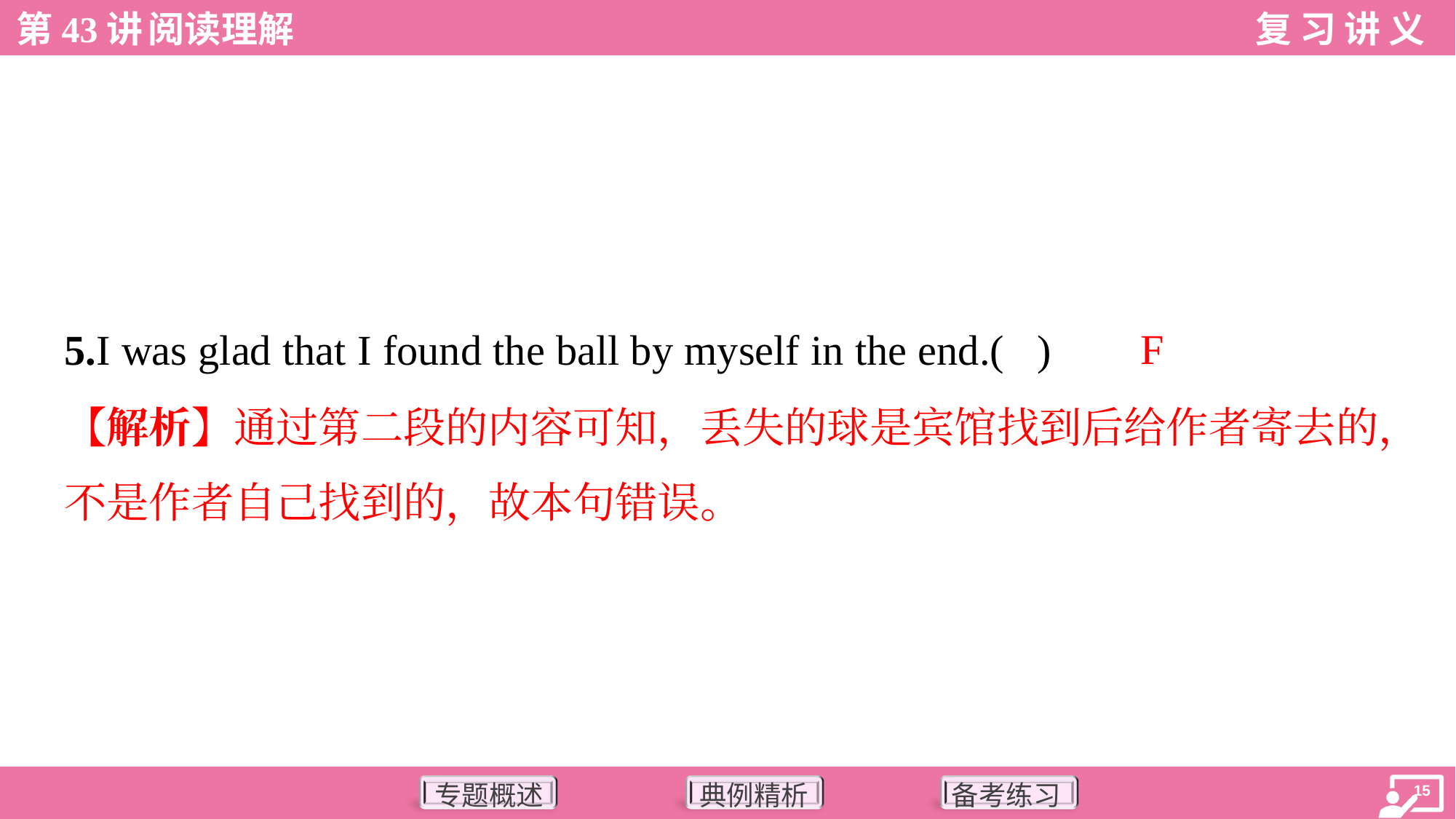

F
5.I was glad that I found the ball by myself in the end.(   )
【解析】通过第二段的内容可知，丢失的球是宾馆找到后给作者寄去的，
不是作者自己找到的，故本句错误。